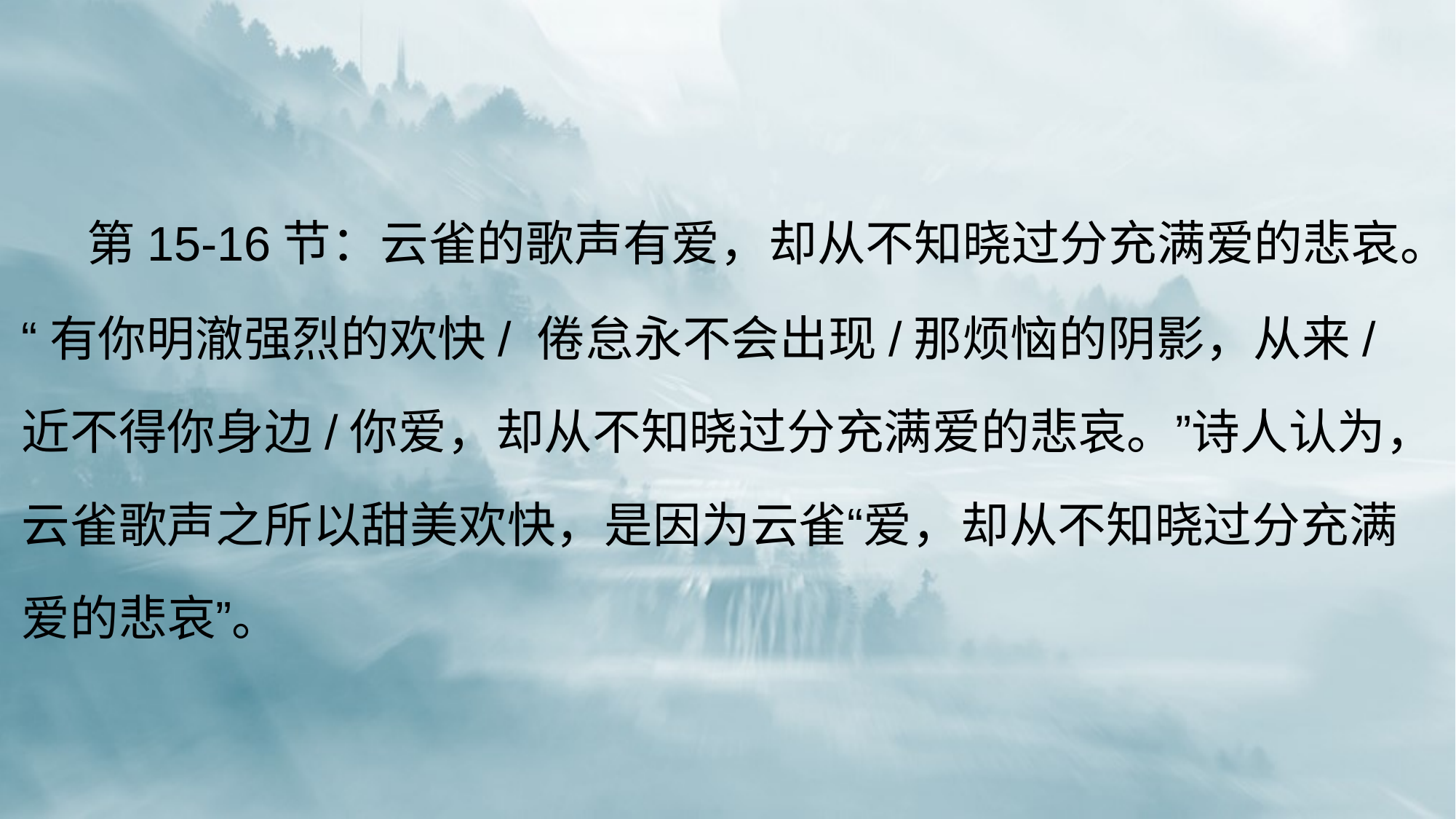

第15-16节：云雀的歌声有爱，却从不知晓过分充满爱的悲哀。
“有你明澈强烈的欢快/ 倦怠永不会出现/那烦恼的阴影，从来/ 近不得你身边/你爱，却从不知晓过分充满爱的悲哀。”诗人认为，云雀歌声之所以甜美欢快，是因为云雀“爱，却从不知晓过分充满爱的悲哀”。